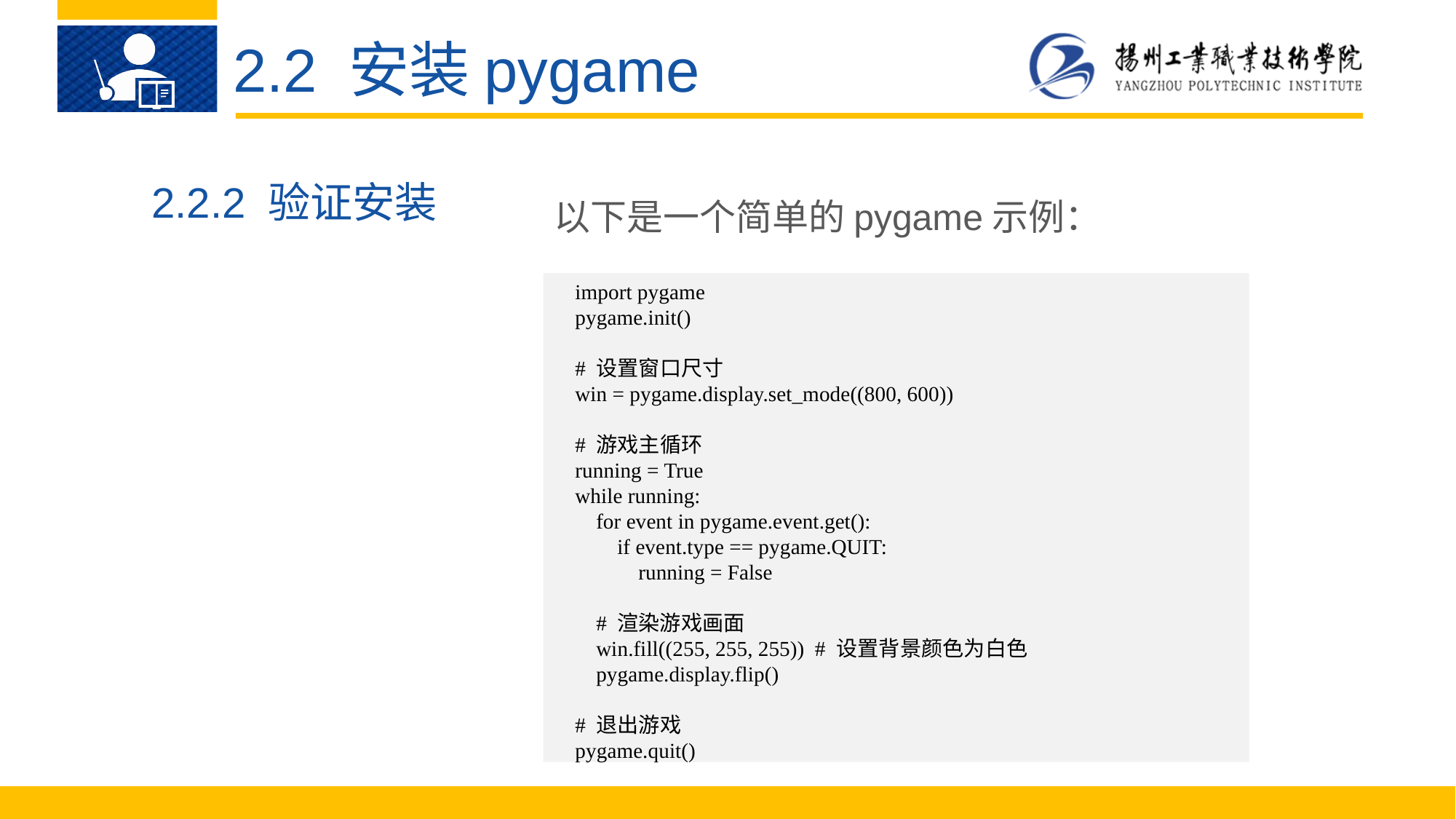

2.2 安装pygame
以下是一个简单的pygame示例：
2.2.2 验证安装
import pygame
pygame.init()

# 设置窗口尺寸
win = pygame.display.set_mode((800, 600))

# 游戏主循环
running = True
while running:
    for event in pygame.event.get():
        if event.type == pygame.QUIT:
            running = False

    # 渲染游戏画面
    win.fill((255, 255, 255))  # 设置背景颜色为白色
    pygame.display.flip()

# 退出游戏
pygame.quit()